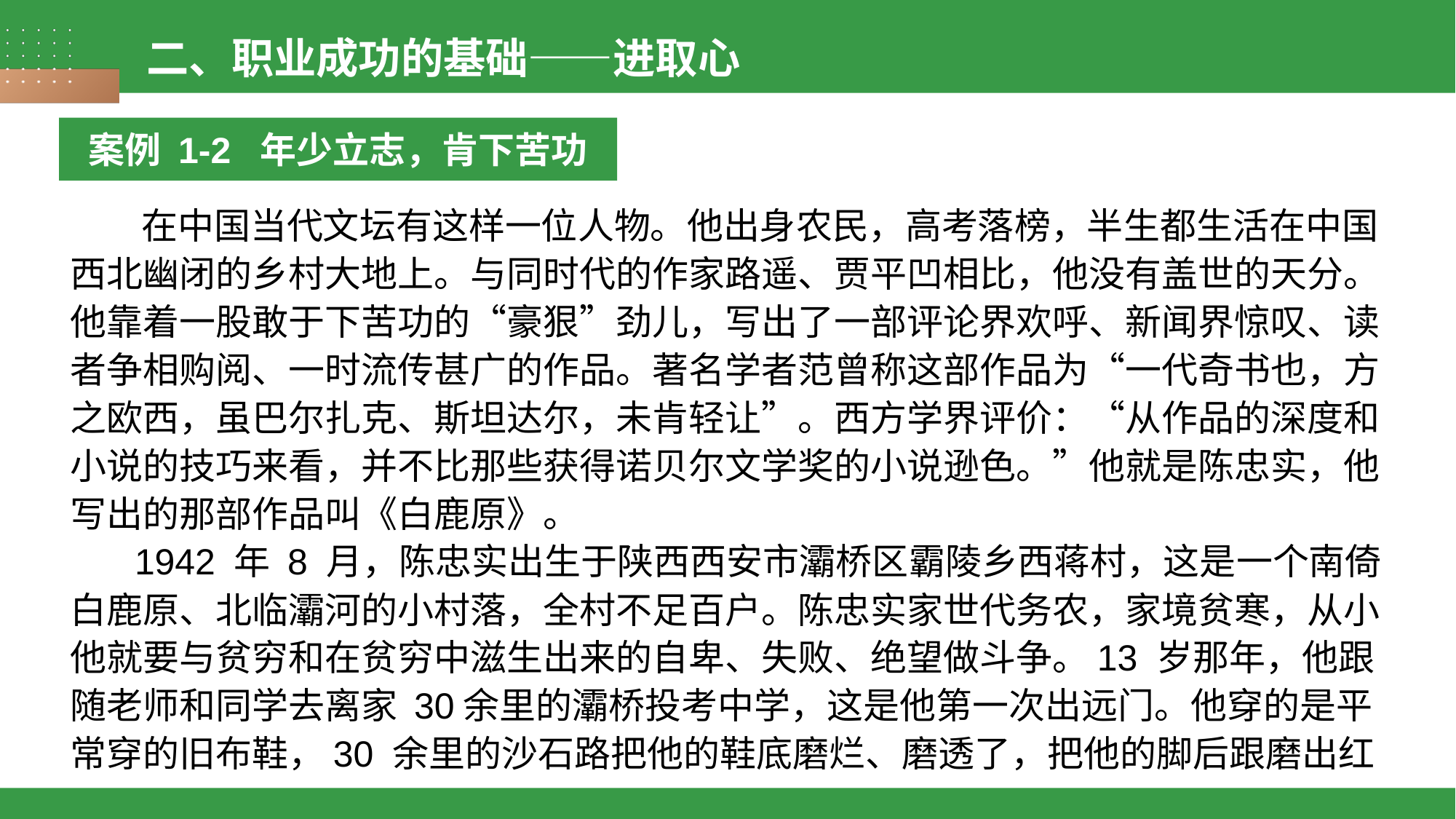

二、职业成功的基础——进取心
案例 1-2  年少立志，肯下苦功
 在中国当代文坛有这样一位人物。他出身农民，高考落榜，半生都生活在中国西北幽闭的乡村大地上。与同时代的作家路遥、贾平凹相比，他没有盖世的天分。他靠着一股敢于下苦功的“豪狠”劲儿，写出了一部评论界欢呼、新闻界惊叹、读者争相购阅、一时流传甚广的作品。著名学者范曾称这部作品为“一代奇书也，方之欧西，虽巴尔扎克、斯坦达尔，未肯轻让”。西方学界评价：“从作品的深度和小说的技巧来看，并不比那些获得诺贝尔文学奖的小说逊色。”他就是陈忠实，他写出的那部作品叫《白鹿原》。
 1942 年 8 月，陈忠实出生于陕西西安市灞桥区霸陵乡西蒋村，这是一个南倚白鹿原、北临灞河的小村落，全村不足百户。陈忠实家世代务农，家境贫寒，从小他就要与贫穷和在贫穷中滋生出来的自卑、失败、绝望做斗争。13 岁那年，他跟随老师和同学去离家 30余里的灞桥投考中学，这是他第一次出远门。他穿的是平常穿的旧布鞋，30 余里的沙石路把他的鞋底磨烂、磨透了，把他的脚后跟磨出红